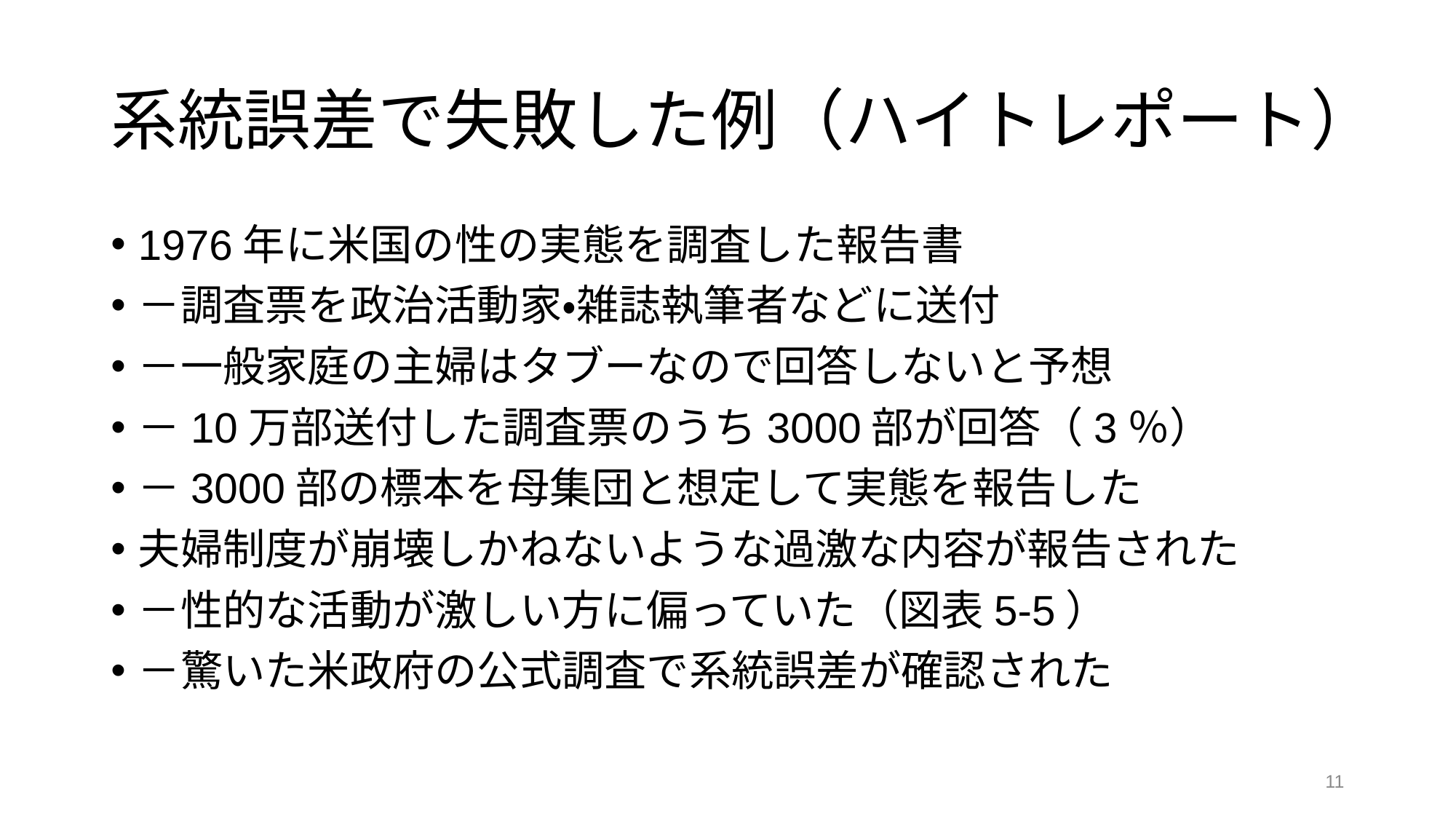

# 系統誤差で失敗した例（ハイトレポート）
1976年に米国の性の実態を調査した報告書
－調査票を政治活動家・雑誌執筆者などに送付
－一般家庭の主婦はタブーなので回答しないと予想
－10万部送付した調査票のうち3000部が回答（3％）
－3000部の標本を母集団と想定して実態を報告した
夫婦制度が崩壊しかねないような過激な内容が報告された
－性的な活動が激しい方に偏っていた（図表5-5）
－驚いた米政府の公式調査で系統誤差が確認された
11